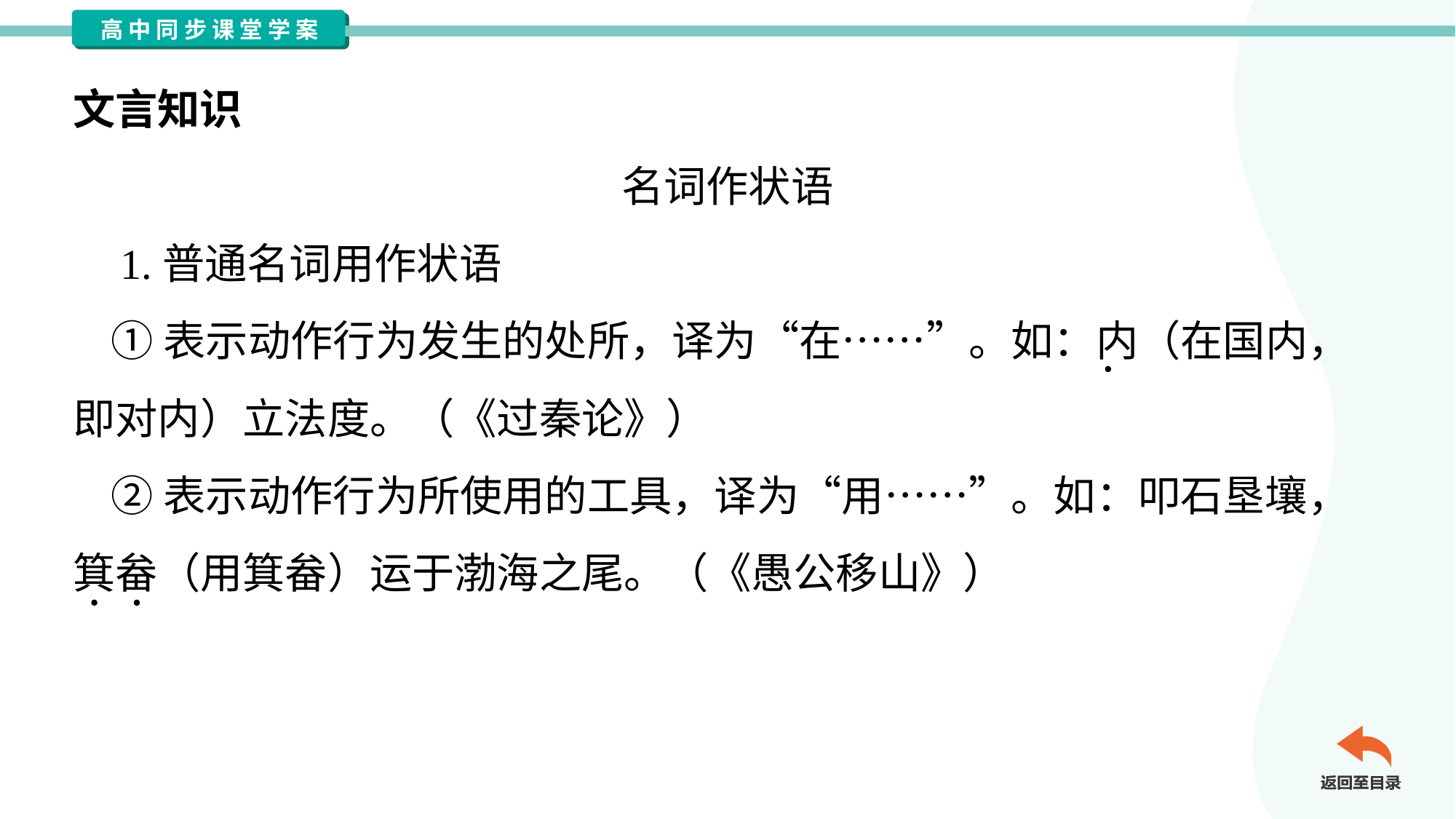

文言知识
名词作状语
    1.普通名词用作状语
    ①表示动作行为发生的处所，译为“在……”。如：内（在国内，
即对内）立法度。（《过秦论》）
    ②表示动作行为所使用的工具，译为“用……”。如：叩石垦壤，
箕畚（用箕畚）运于渤海之尾。（《愚公移山》）